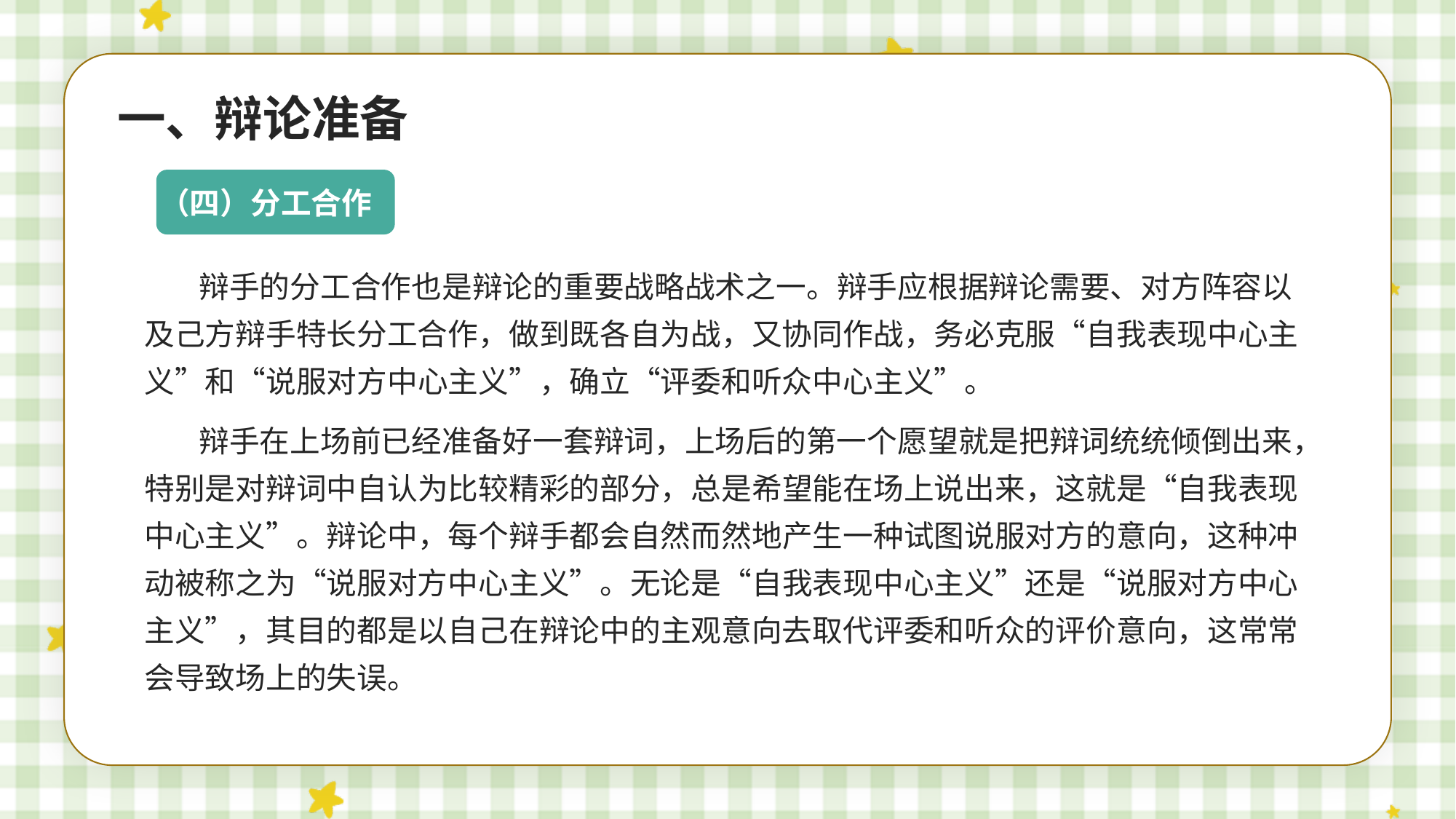

一、辩论准备
（四）分工合作
辩手的分工合作也是辩论的重要战略战术之一。辩手应根据辩论需要、对方阵容以及己方辩手特长分工合作，做到既各自为战，又协同作战，务必克服“自我表现中心主义”和“说服对方中心主义”，确立“评委和听众中心主义”。
辩手在上场前已经准备好一套辩词，上场后的第一个愿望就是把辩词统统倾倒出来，特别是对辩词中自认为比较精彩的部分，总是希望能在场上说出来，这就是“自我表现中心主义”。辩论中，每个辩手都会自然而然地产生一种试图说服对方的意向，这种冲动被称之为“说服对方中心主义”。无论是“自我表现中心主义”还是“说服对方中心主义”，其目的都是以自己在辩论中的主观意向去取代评委和听众的评价意向，这常常会导致场上的失误。